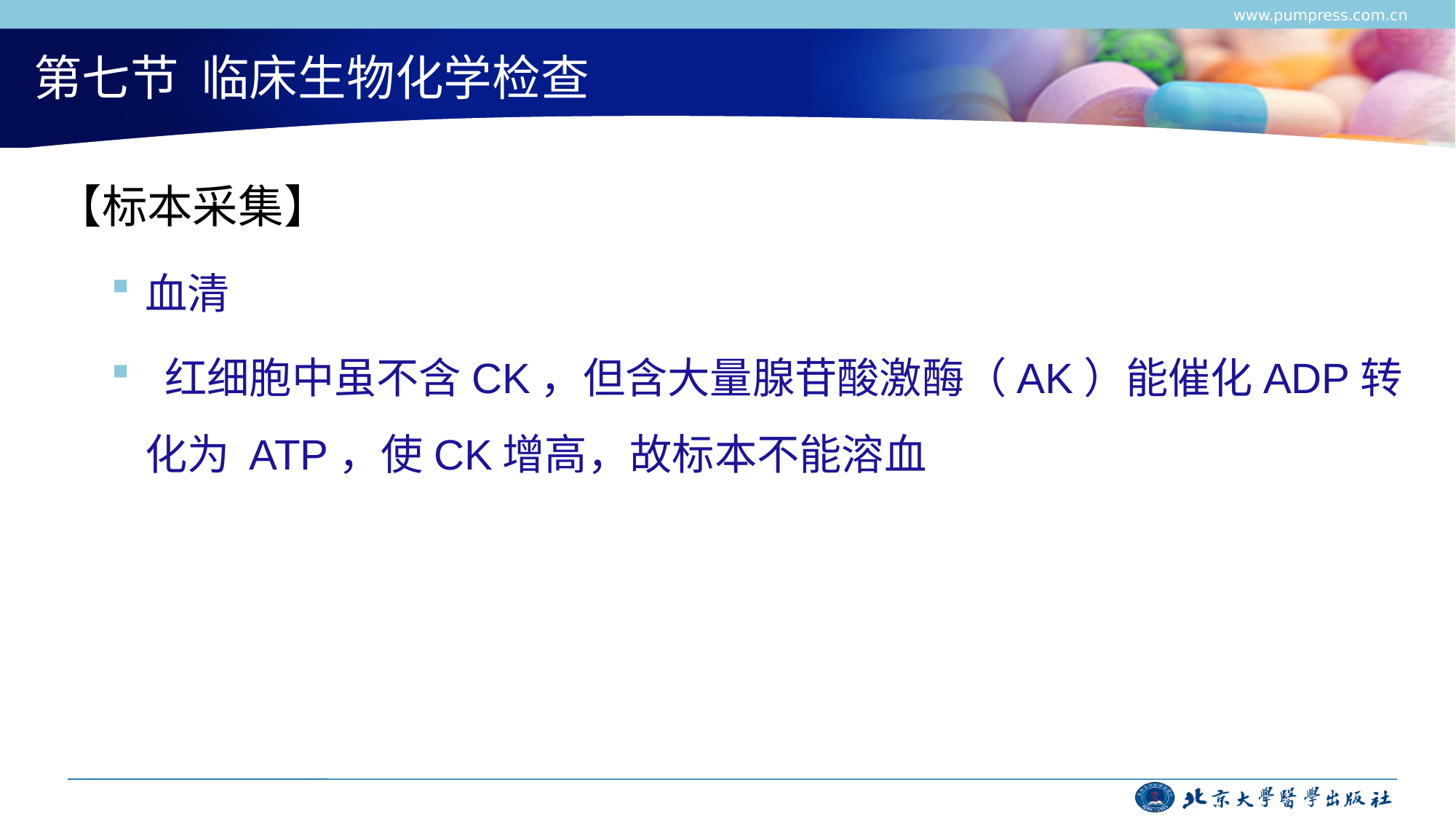

www.pumpress.com.cn
# 第七节  临床生物化学检查
【标本采集】
血清
 红细胞中虽不含CK，但含大量腺苷酸激酶（AK）能催化ADP转化为 ATP，使CK增高，故标本不能溶血